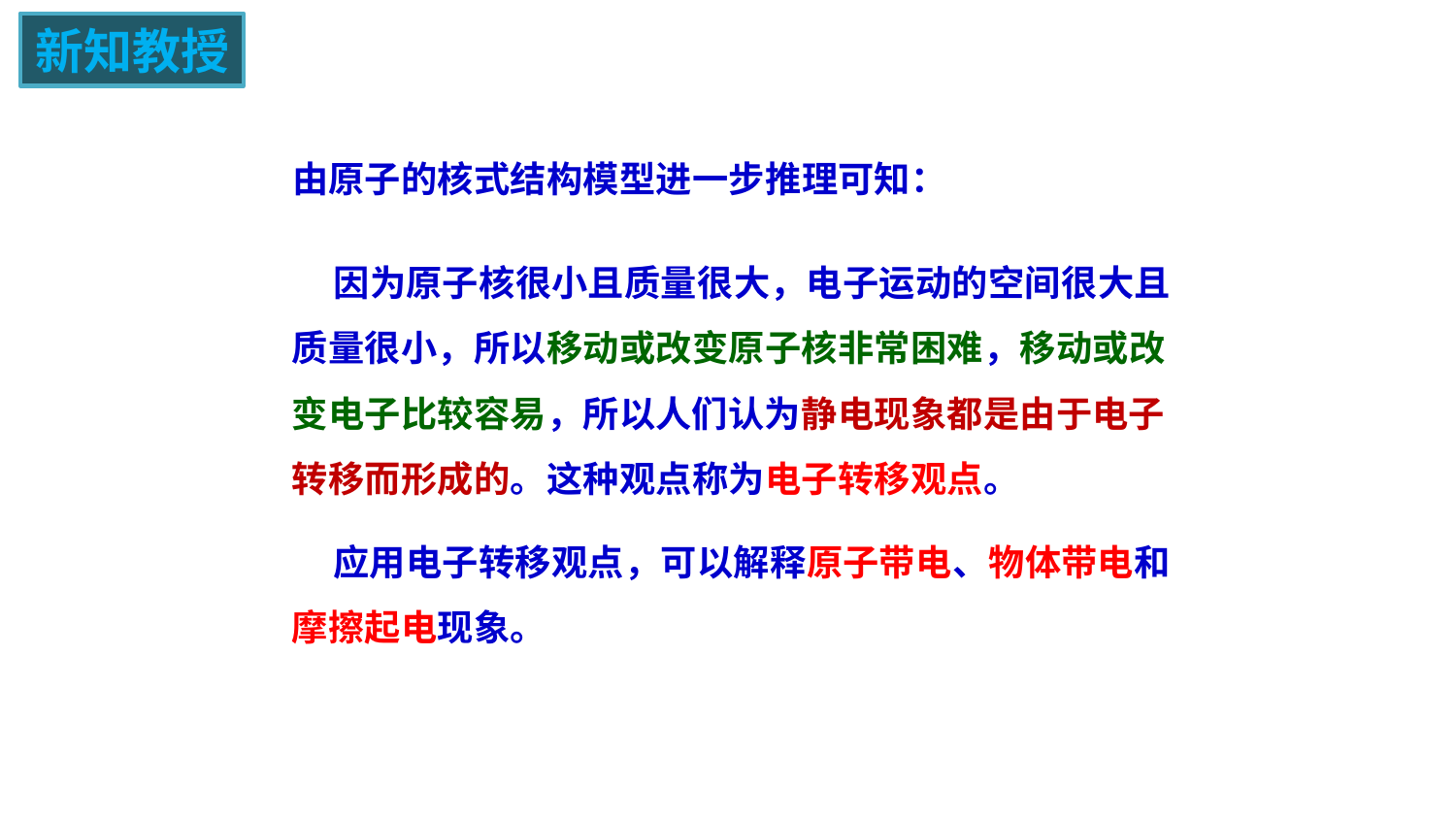

新知教授
由原子的核式结构模型进一步推理可知：
    因为原子核很小且质量很大，电子运动的空间很大且质量很小，所以移动或改变原子核非常困难，移动或改变电子比较容易，所以人们认为静电现象都是由于电子转移而形成的。这种观点称为电子转移观点。
    应用电子转移观点，可以解释原子带电、物体带电和摩擦起电现象。